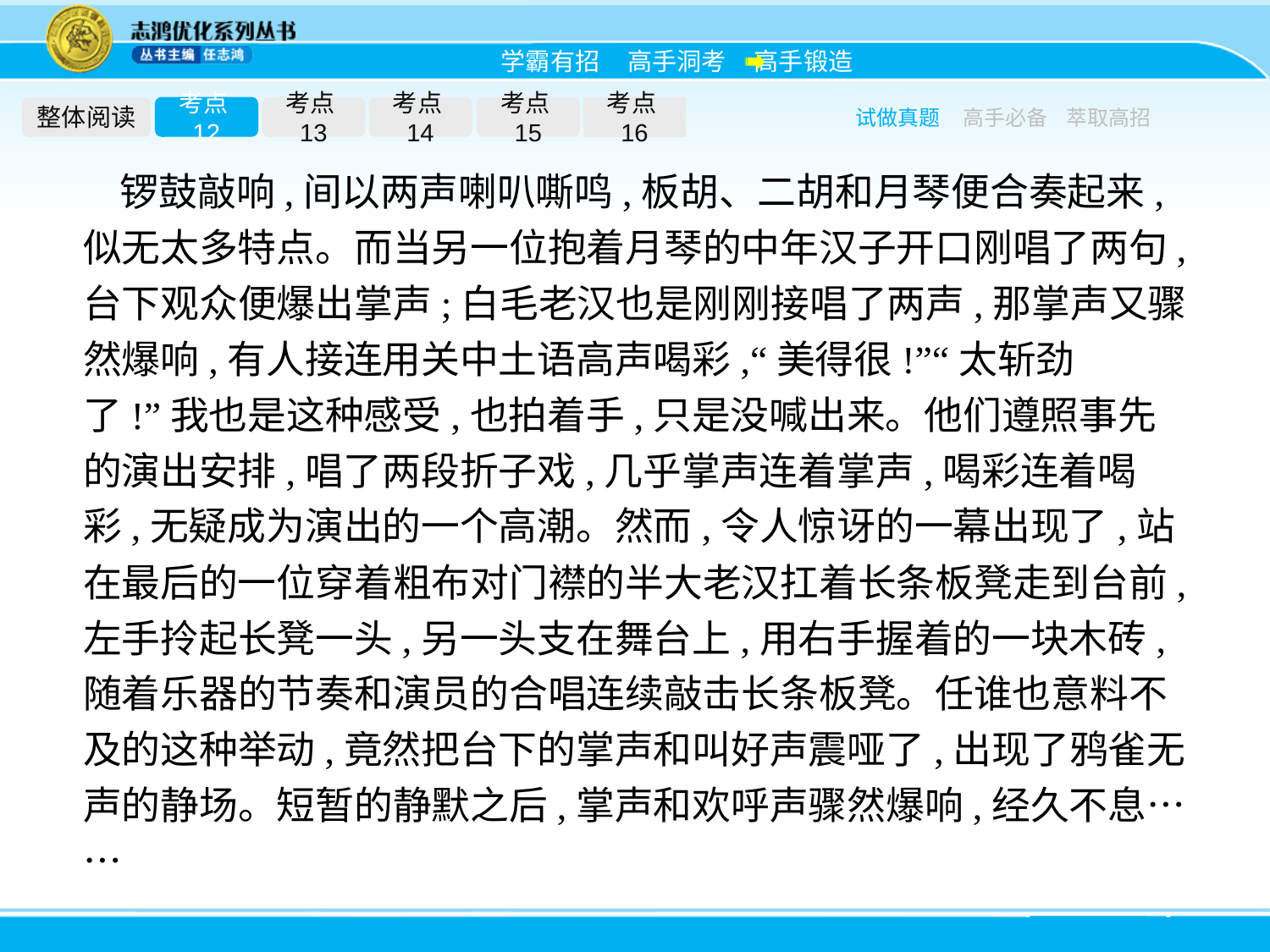

整体阅读
考点12
考点13
考点14
考点15
考点16
试做真题
高手必备
萃取高招
锣鼓敲响,间以两声喇叭嘶鸣,板胡、二胡和月琴便合奏起来,似无太多特点。而当另一位抱着月琴的中年汉子开口刚唱了两句,台下观众便爆出掌声;白毛老汉也是刚刚接唱了两声,那掌声又骤然爆响,有人接连用关中土语高声喝彩,“美得很!”“太斩劲了!”我也是这种感受,也拍着手,只是没喊出来。他们遵照事先的演出安排,唱了两段折子戏,几乎掌声连着掌声,喝彩连着喝彩,无疑成为演出的一个高潮。然而,令人惊讶的一幕出现了,站在最后的一位穿着粗布对门襟的半大老汉扛着长条板凳走到台前,左手拎起长凳一头,另一头支在舞台上,用右手握着的一块木砖,随着乐器的节奏和演员的合唱连续敲击长条板凳。任谁也意料不及的这种举动,竟然把台下的掌声和叫好声震哑了,出现了鸦雀无声的静场。短暂的静默之后,掌声和欢呼声骤然爆响,经久不息……